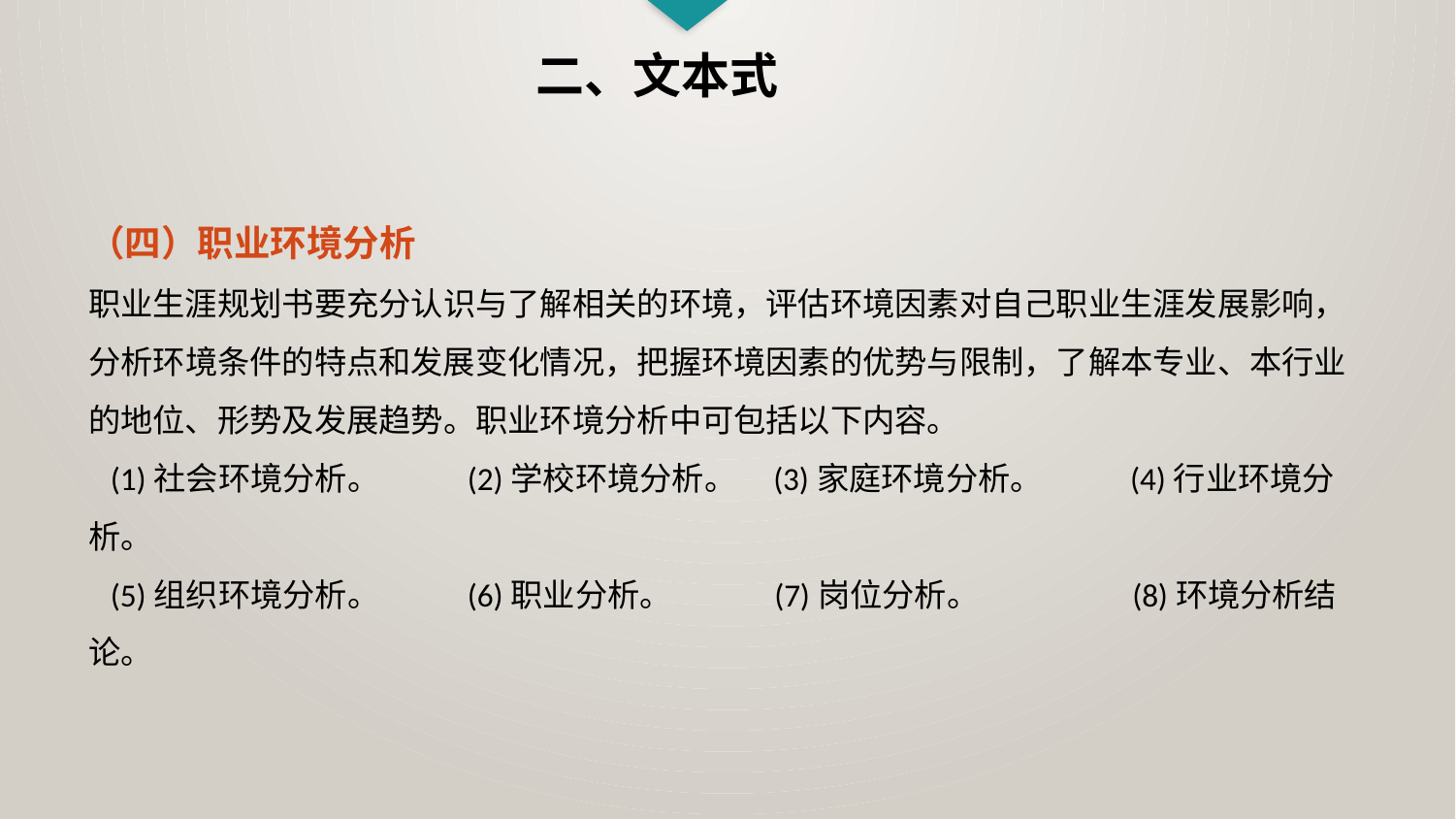

二、文本式
（四）职业环境分析
职业生涯规划书要充分认识与了解相关的环境，评估环境因素对自己职业生涯发展影响，分析环境条件的特点和发展变化情况，把握环境因素的优势与限制，了解本专业、本行业的地位、形势及发展趋势。职业环境分析中可包括以下内容。
   (1)社会环境分析。           (2)学校环境分析。    (3)家庭环境分析。           (4)行业环境分析。
   (5)组织环境分析。           (6)职业分析。             (7)岗位分析。                    (8)环境分析结论。
66